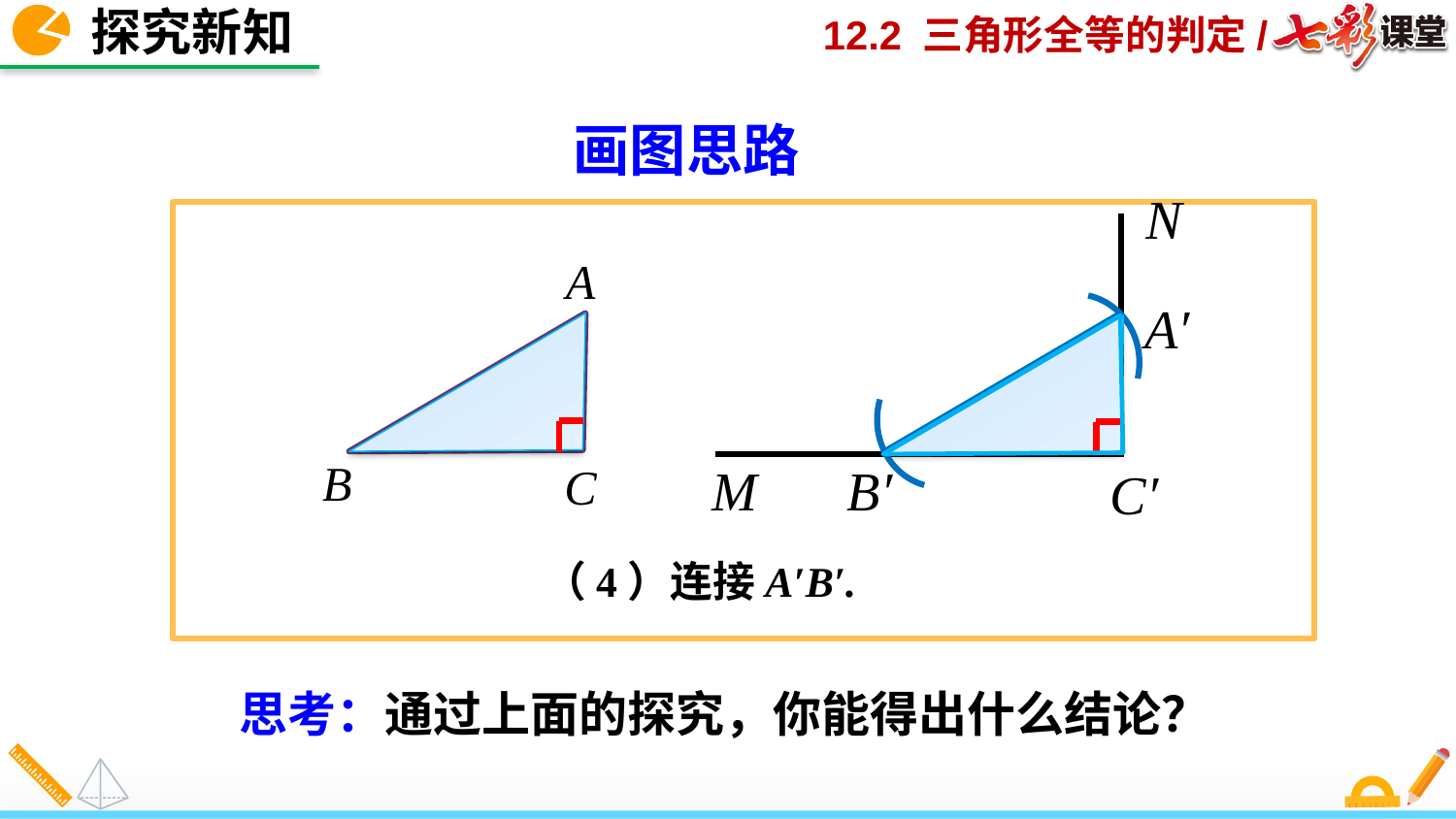

探究新知

画图思路
N

A

B
C
A′

M
C′
B′
（4）连接A′B′.
思考：通过上面的探究，你能得出什么结论？